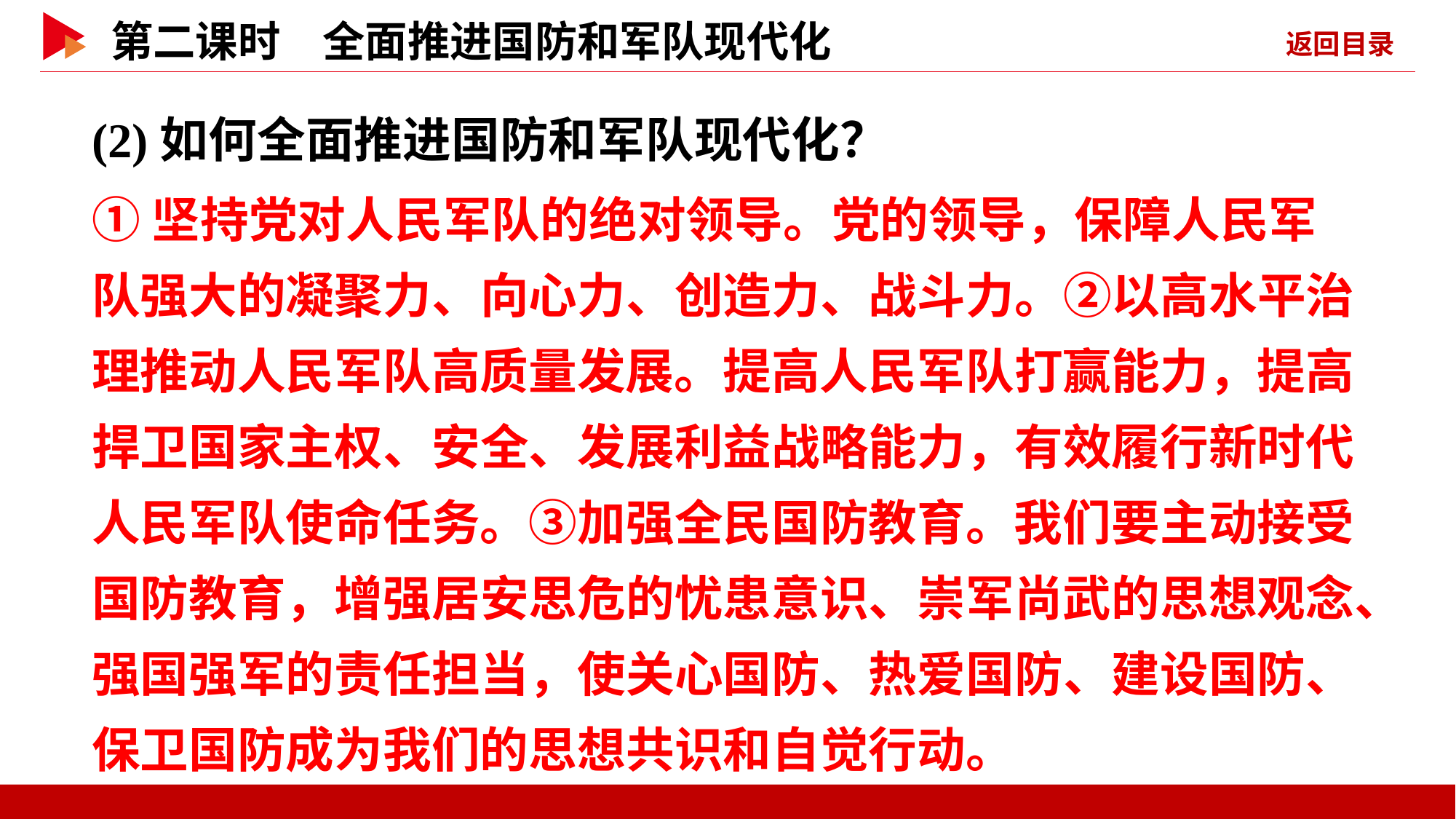

(2)如何全面推进国防和军队现代化？
①坚持党对人民军队的绝对领导。党的领导，保障人民军队强大的凝聚力、向心力、创造力、战斗力。②以高水平治理推动人民军队高质量发展。提高人民军队打赢能力，提高捍卫国家主权、安全、发展利益战略能力，有效履行新时代人民军队使命任务。③加强全民国防教育。我们要主动接受国防教育，增强居安思危的忧患意识、崇军尚武的思想观念、强国强军的责任担当，使关心国防、热爱国防、建设国防、保卫国防成为我们的思想共识和自觉行动。